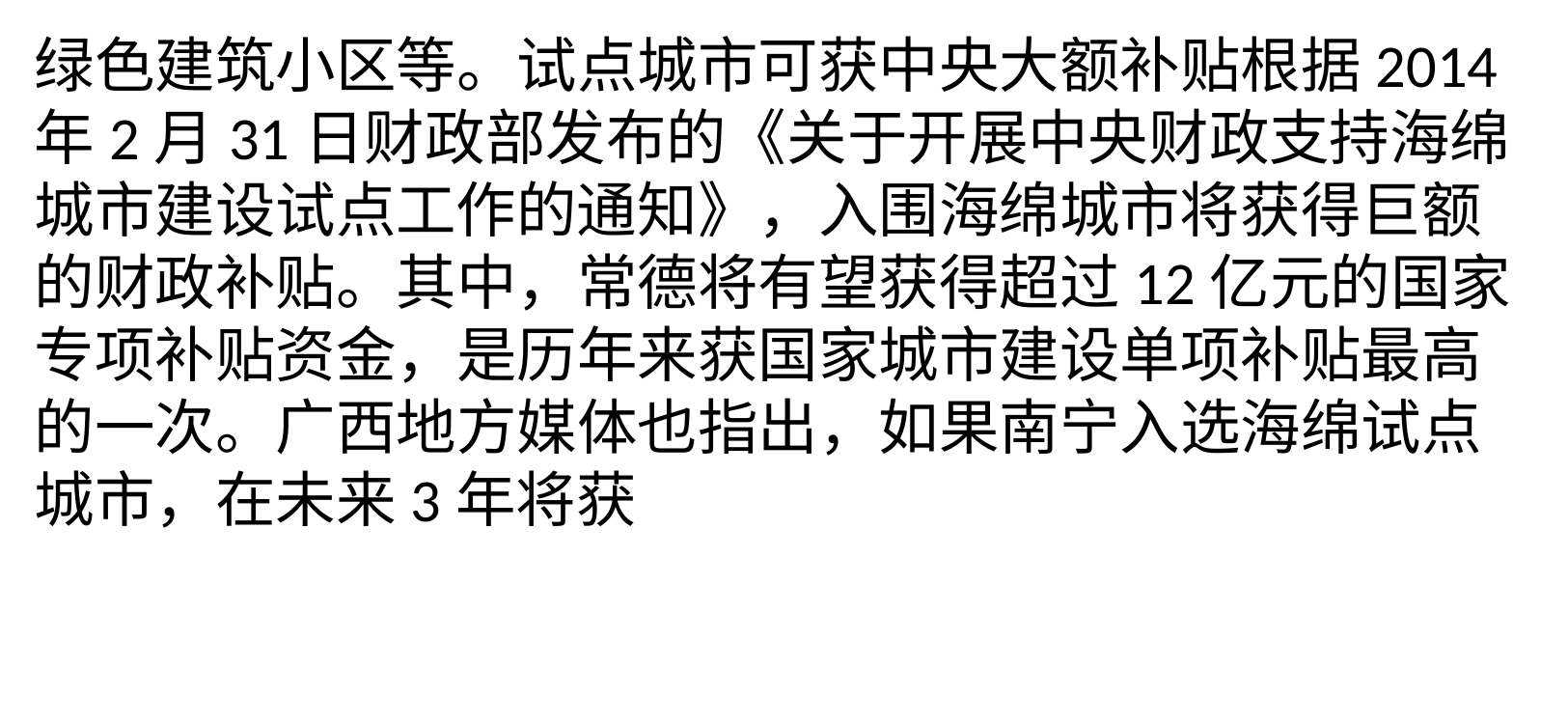

绿色建筑小区等。试点城市可获中央大额补贴根据2014年2月31日财政部发布的《关于开展中央财政支持海绵城市建设试点工作的通知》，入围海绵城市将获得巨额的财政补贴。其中，常德将有望获得超过12亿元的国家专项补贴资金，是历年来获国家城市建设单项补贴最高的一次。广西地方媒体也指出，如果南宁入选海绵试点城市，在未来3年将获